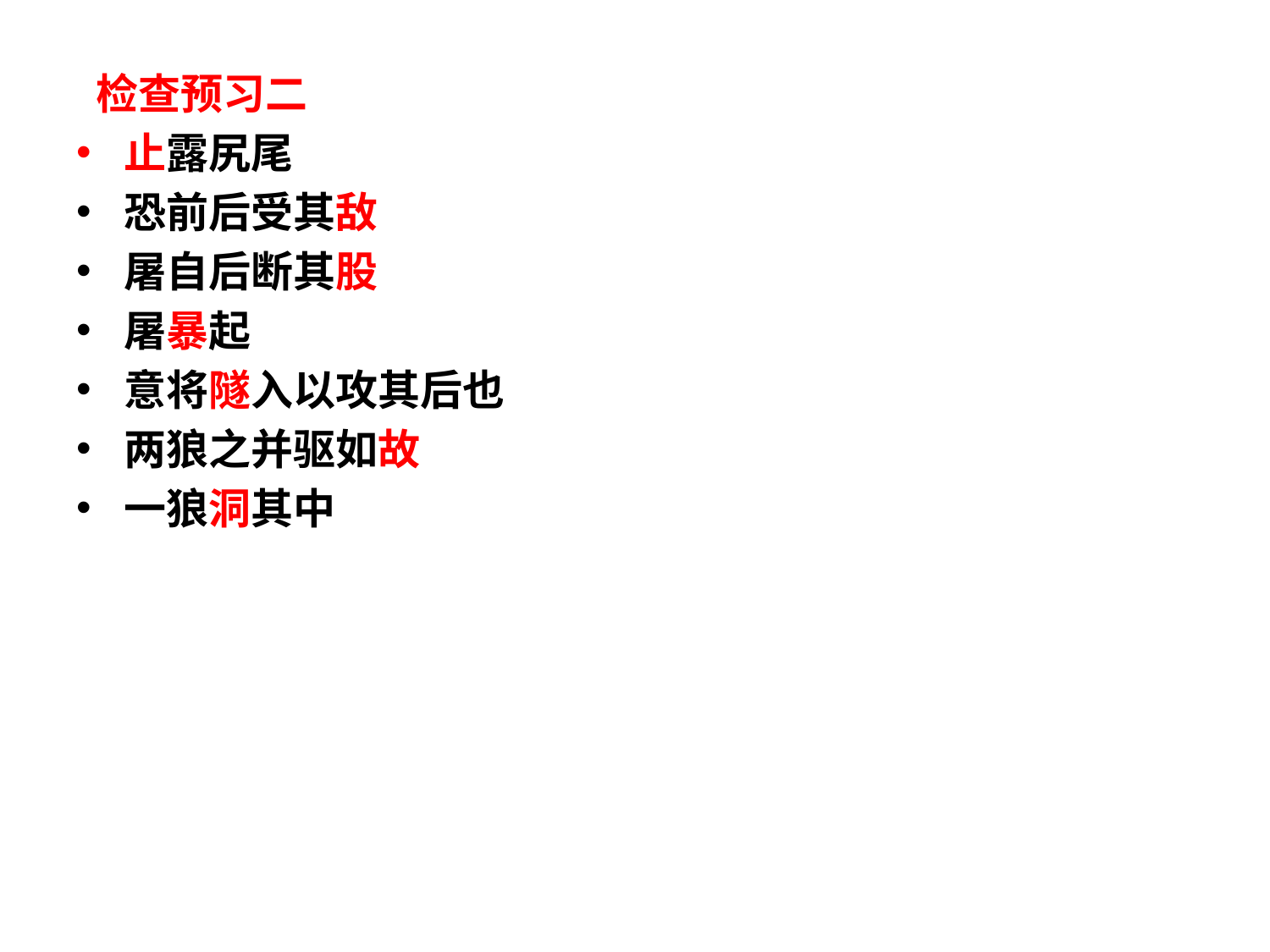

检查预习二
止露尻尾
恐前后受其敌
屠自后断其股
屠暴起
意将隧入以攻其后也
两狼之并驱如故
一狼洞其中